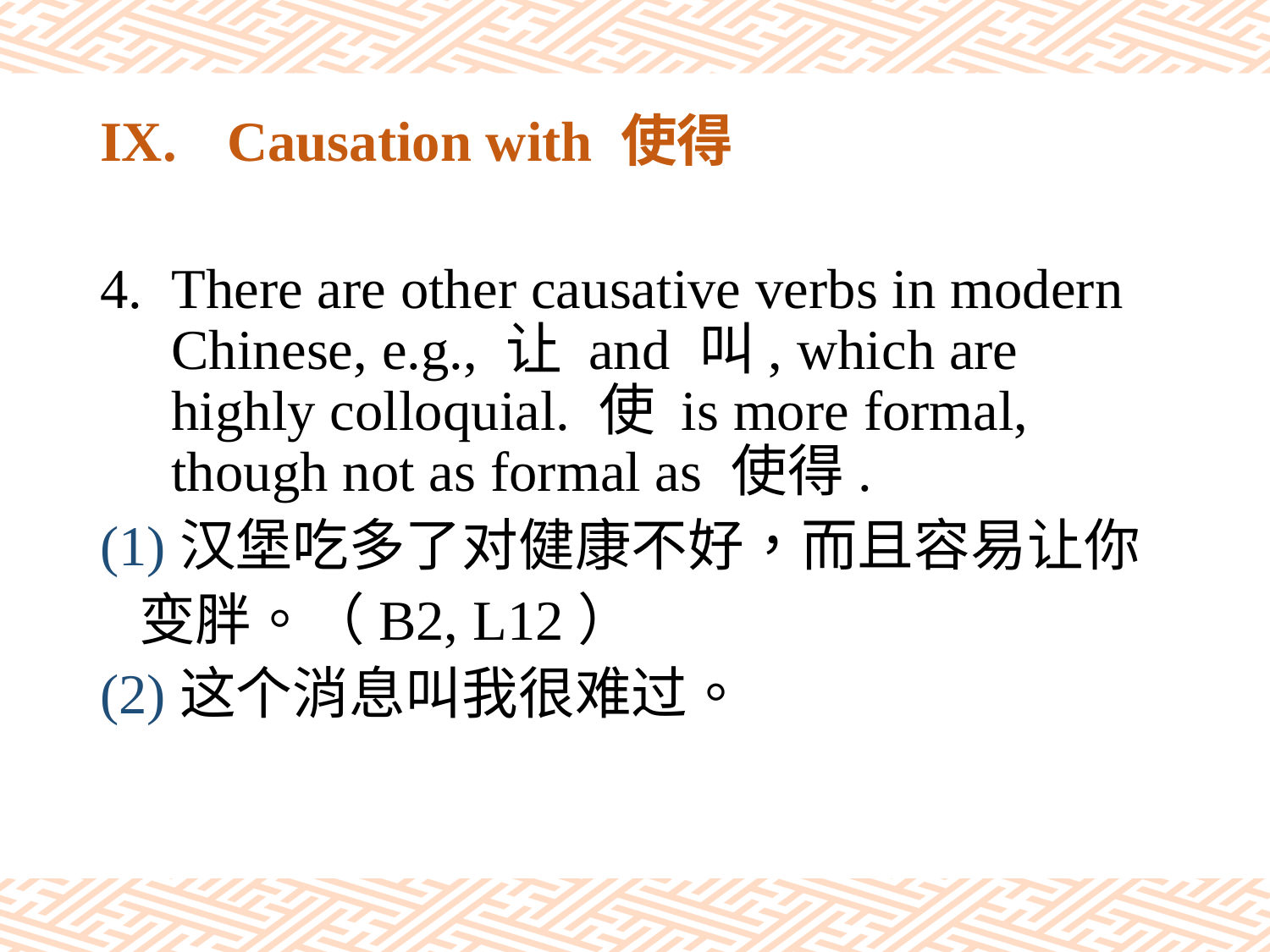

# IX.	Causation with 使得
There are other causative verbs in modern Chinese, e.g., 让 and 叫, which are highly colloquial. 使 is more formal, though not as formal as 使得.
(1)汉堡吃多了对健康不好，而且容易让你
  变胖。（B2, L12）
(2)这个消息叫我很难过。